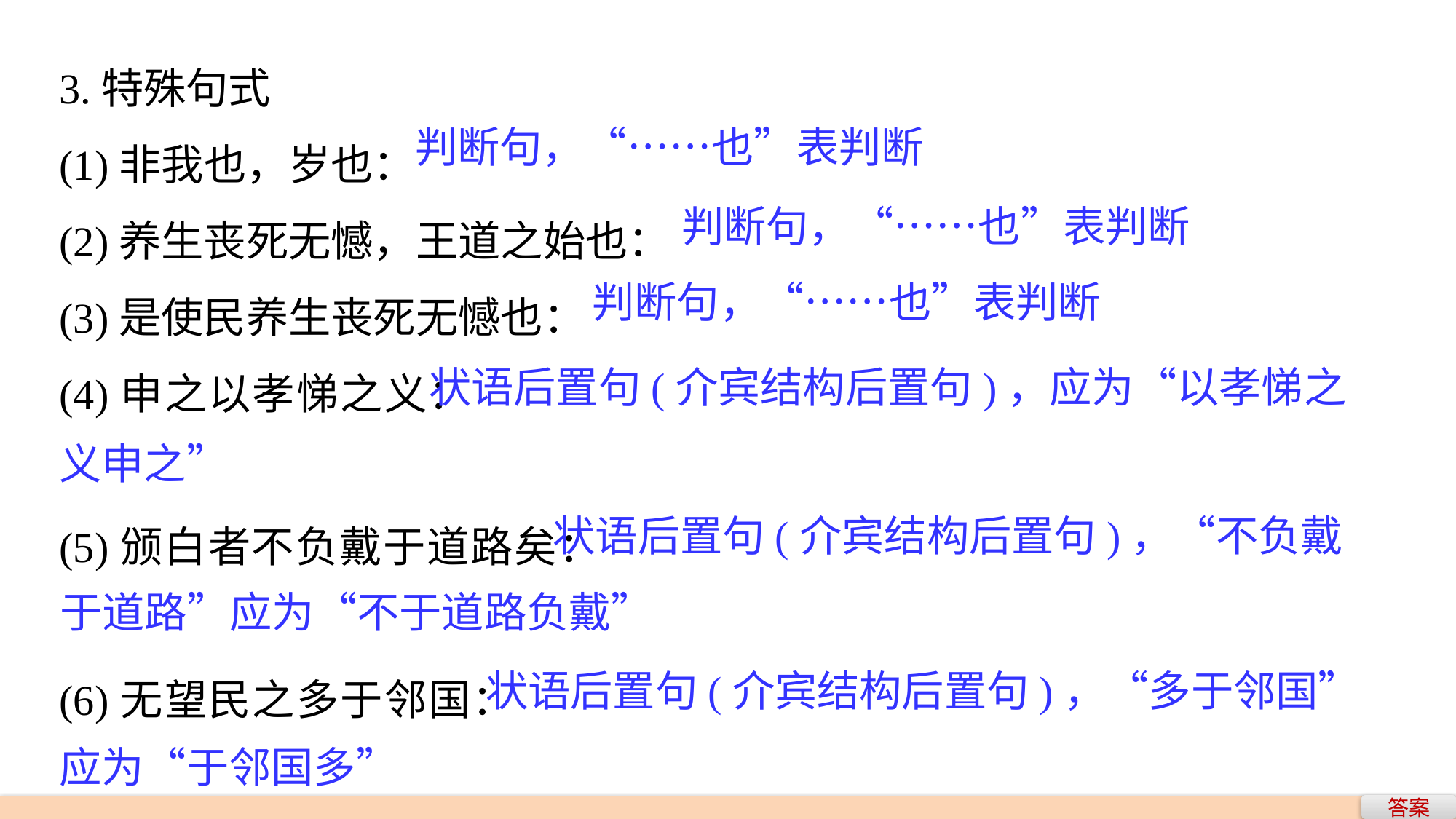

3.特殊句式
(1)非我也，岁也：
(2)养生丧死无憾，王道之始也：
(3)是使民养生丧死无憾也：
(4)申之以孝悌之义：
(5)颁白者不负戴于道路矣：
(6)无望民之多于邻国：
判断句，“……也”表判断
判断句，“……也”表判断
判断句，“……也”表判断
                                      状语后置句(介宾结构后置句)，应为“以孝悌之义申之”
                                                   状语后置句(介宾结构后置句)，“不负戴于道路”应为“不于道路负戴”
                                            状语后置句(介宾结构后置句)，“多于邻国”应为“于邻国多”
答案